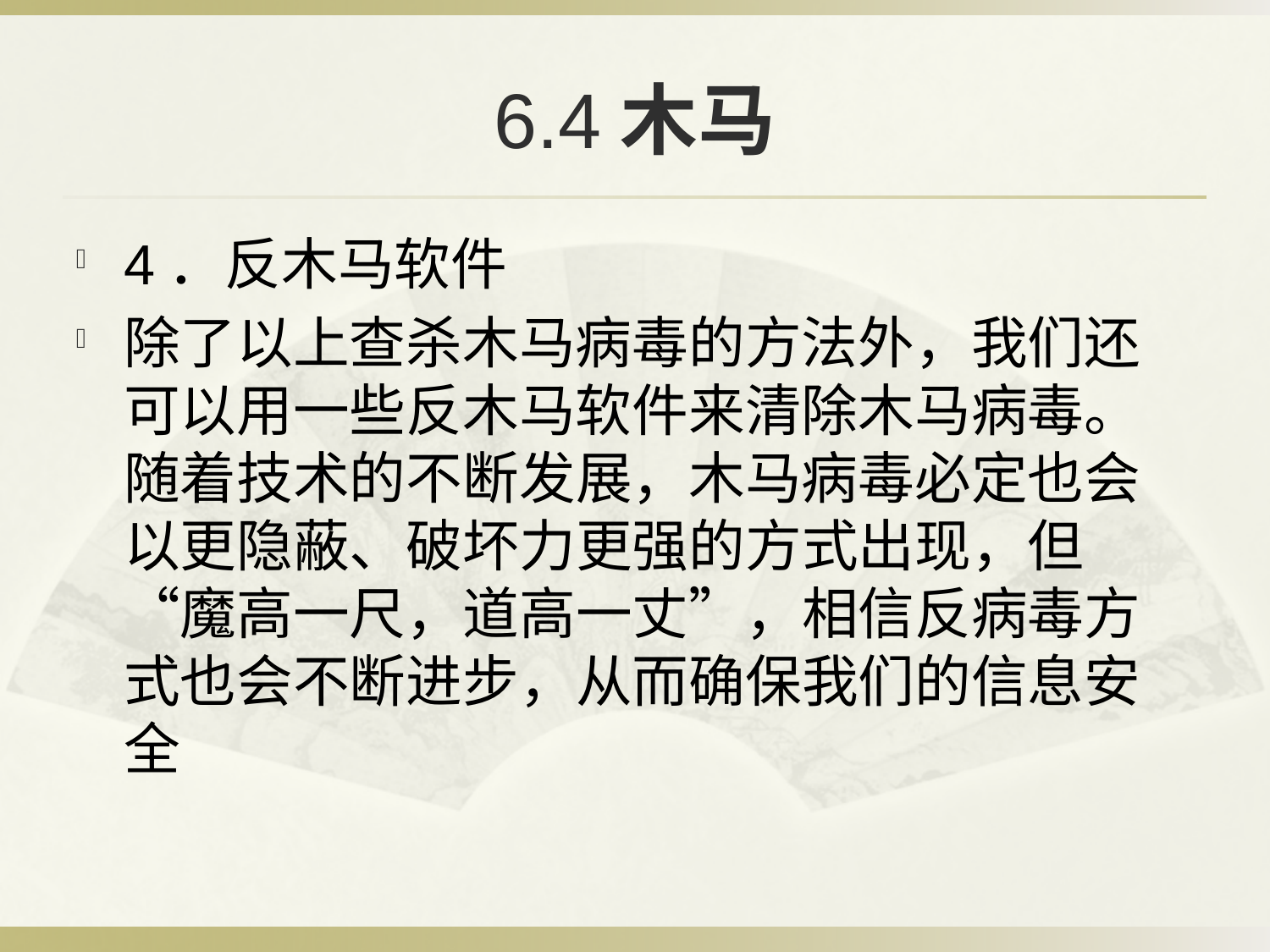

# 6.4木马
4．反木马软件
除了以上查杀木马病毒的方法外，我们还可以用一些反木马软件来清除木马病毒。随着技术的不断发展，木马病毒必定也会以更隐蔽、破坏力更强的方式出现，但“魔高一尺，道高一丈”，相信反病毒方式也会不断进步，从而确保我们的信息安全